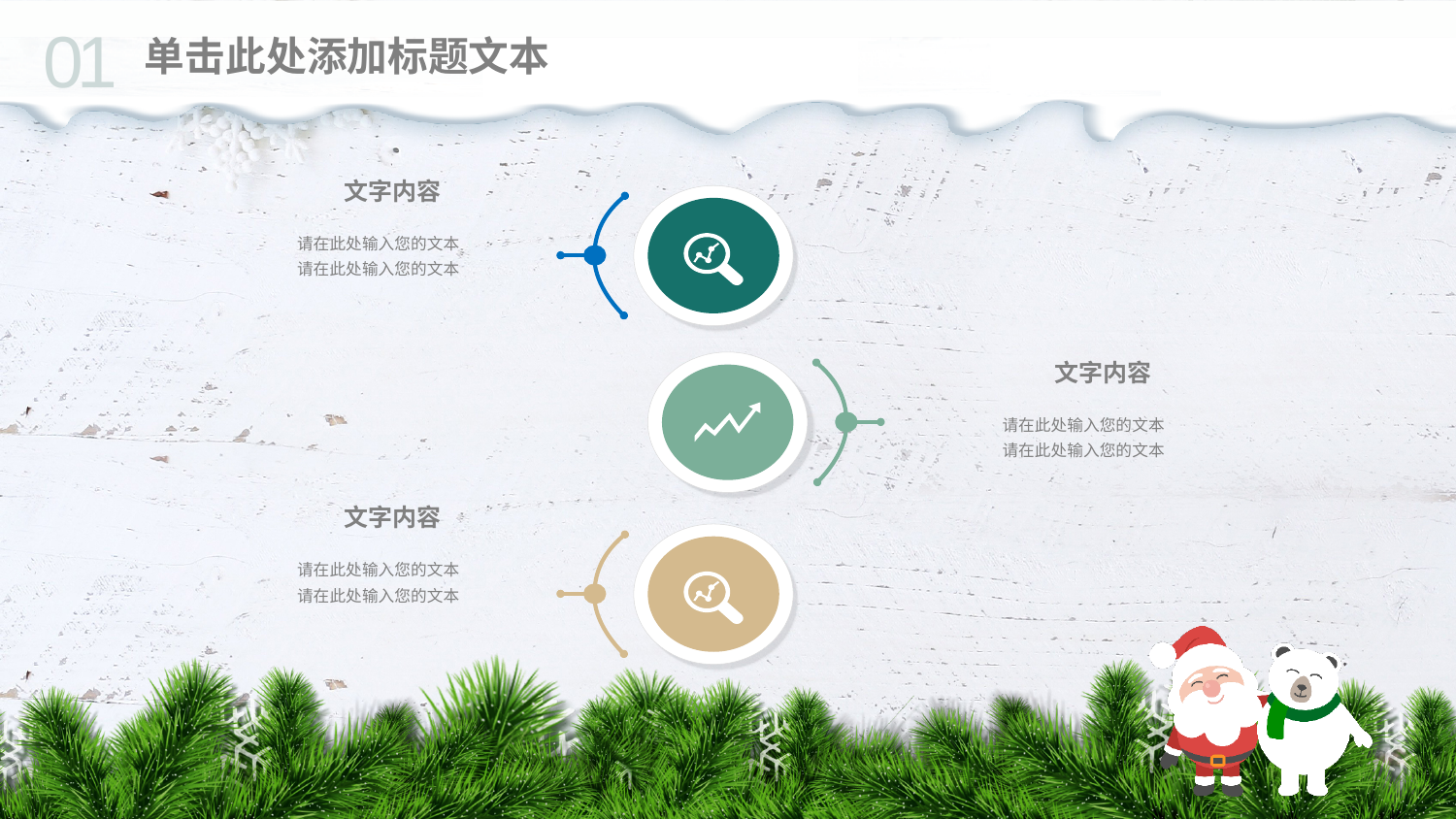

01
单击此处添加标题文本
文字内容
请在此处输入您的文本
请在此处输入您的文本

文字内容
请在此处输入您的文本
请在此处输入您的文本

文字内容
请在此处输入您的文本
请在此处输入您的文本